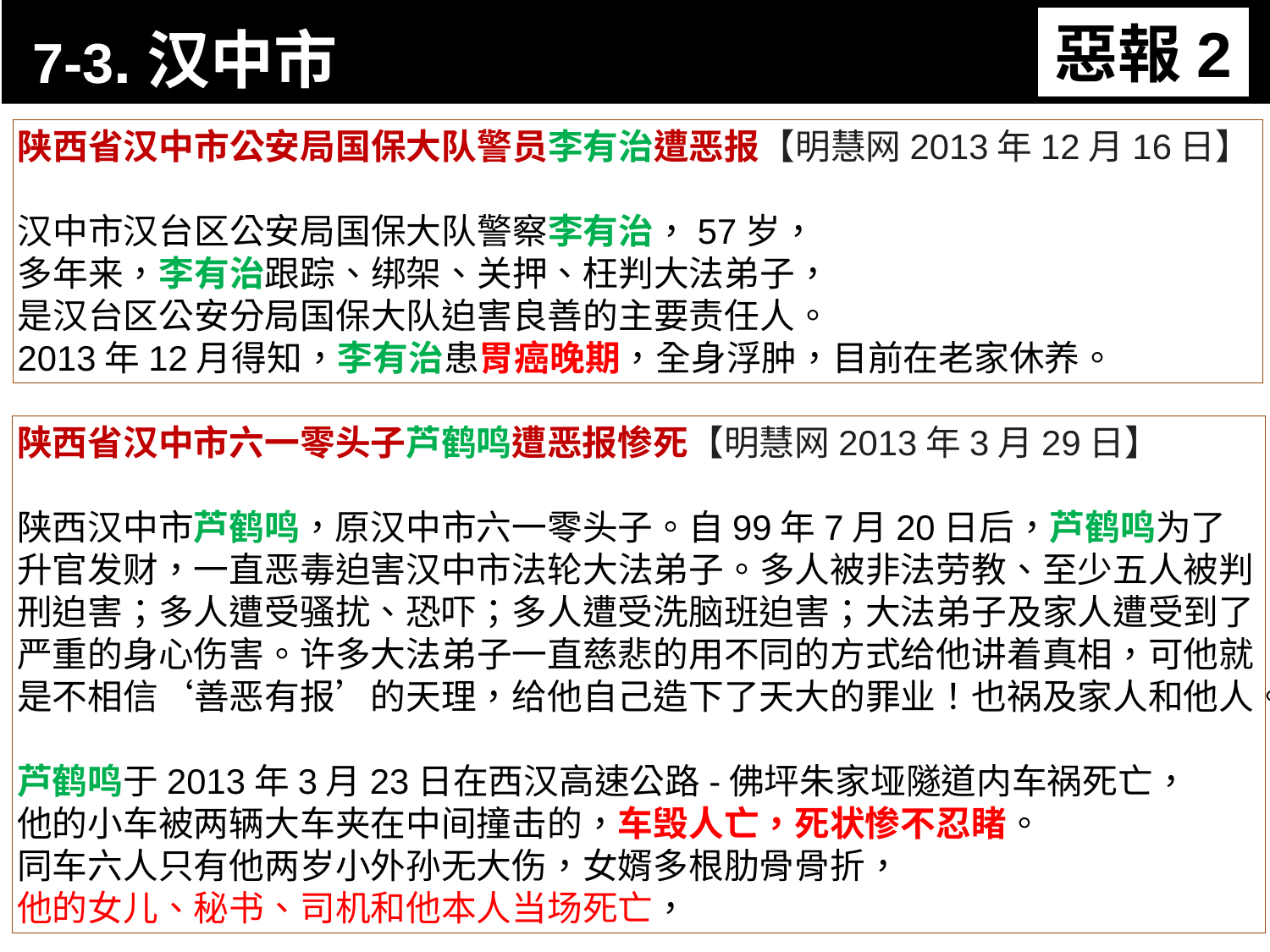

7-3.汉中市

惡報2
11-3. XX市官員惡報實例
陕西省汉中市公安局国保大队警员李有治遭恶报【明慧网2013年12月16日】

汉中市汉台区公安局国保大队警察李有治，57岁，
多年来，李有治跟踪、绑架、关押、枉判大法弟子，
是汉台区公安分局国保大队迫害良善的主要责任人。
2013年12月得知，李有治患胃癌晚期，全身浮肿，目前在老家休养。
陕西省汉中市六一零头子芦鹤鸣遭恶报惨死【明慧网2013年3月29日】

陕西汉中市芦鹤鸣，原汉中市六一零头子。自99年7月20日后，芦鹤鸣为了升官发财，一直恶毒迫害汉中市法轮大法弟子。多人被非法劳教、至少五人被判刑迫害；多人遭受骚扰、恐吓；多人遭受洗脑班迫害；大法弟子及家人遭受到了严重的身心伤害。许多大法弟子一直慈悲的用不同的方式给他讲着真相，可他就是不相信‘善恶有报’的天理，给他自己造下了天大的罪业！也祸及家人和他人。

芦鹤鸣于2013年3月23日在西汉高速公路-佛坪朱家垭隧道内车祸死亡，
他的小车被两辆大车夹在中间撞击的，车毁人亡，死状惨不忍睹。
同车六人只有他两岁小外孙无大伤，女婿多根肋骨骨折，
他的女儿、秘书、司机和他本人当场死亡，